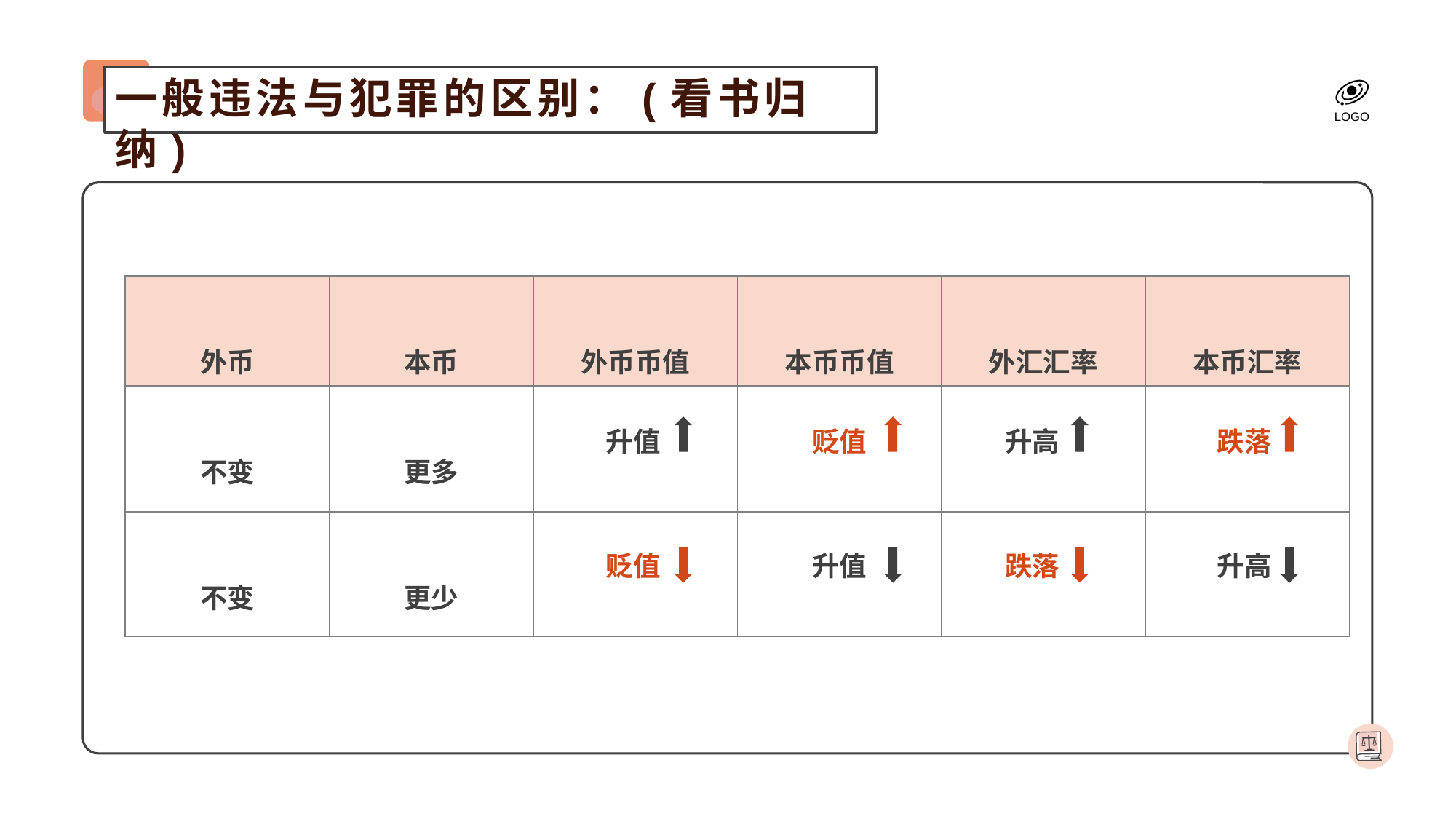

一般违法与犯罪的区别：(看书归纳)
| 外币 | 本币 | 外币币值 | 本币币值 | 外汇汇率 | 本币汇率 |
| --- | --- | --- | --- | --- | --- |
| 不变 | 更多 |  |  |  |  |
| 不变 | 更少 |  |  |  |  |
升值
贬值
升高
跌落

贬值
升值
跌落
升高